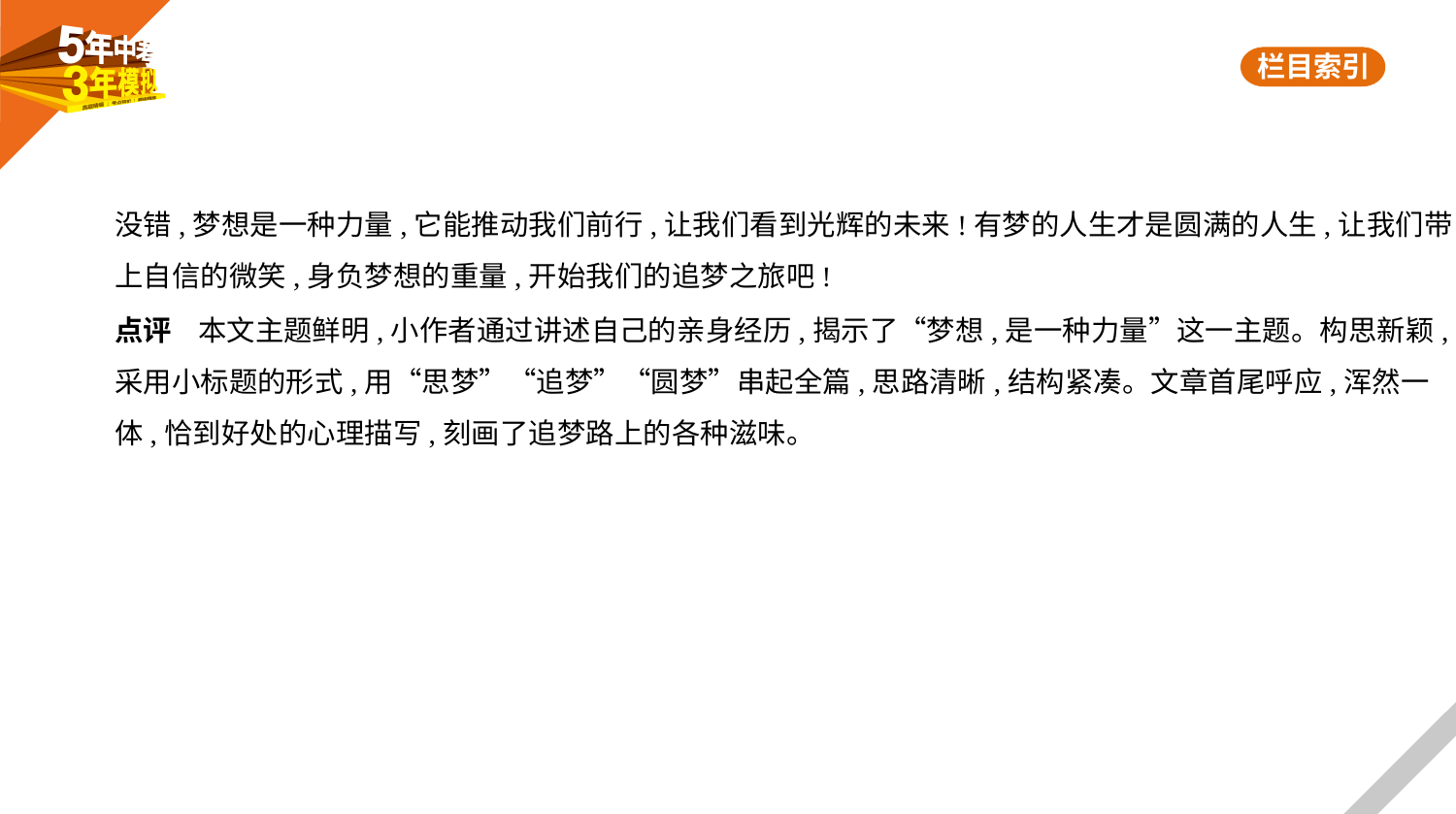

没错,梦想是一种力量,它能推动我们前行,让我们看到光辉的未来!有梦的人生才是圆满的人生,让我们带
上自信的微笑,身负梦想的重量,开始我们的追梦之旅吧!
点评    本文主题鲜明,小作者通过讲述自己的亲身经历,揭示了“梦想,是一种力量”这一主题。构思新颖,
采用小标题的形式,用“思梦”“追梦”“圆梦”串起全篇,思路清晰,结构紧凑。文章首尾呼应,浑然一
体,恰到好处的心理描写,刻画了追梦路上的各种滋味。